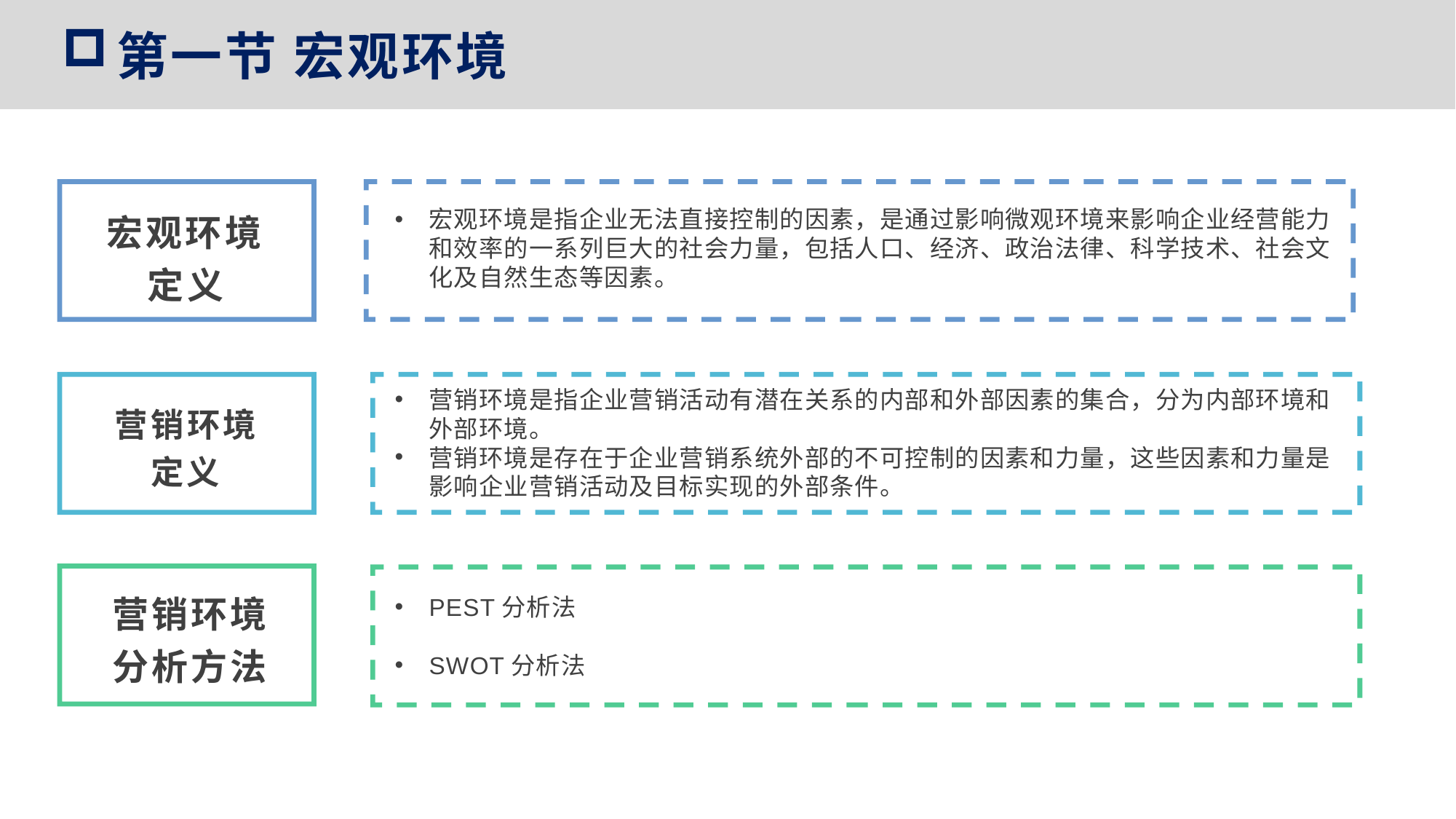

第一节 宏观环境

宏观环境定义
宏观环境是指企业无法直接控制的因素，是通过影响微观环境来影响企业经营能力和效率的一系列巨大的社会力量，包括人口、经济、政治法律、科学技术、社会文化及自然生态等因素。

营销环境是指企业营销活动有潜在关系的内部和外部因素的集合，分为内部环境和外部环境。
营销环境是存在于企业营销系统外部的不可控制的因素和力量，这些因素和力量是影响企业营销活动及目标实现的外部条件。
营销环境
定义

营销环境
分析方法
PEST分析法

SWOT分析法